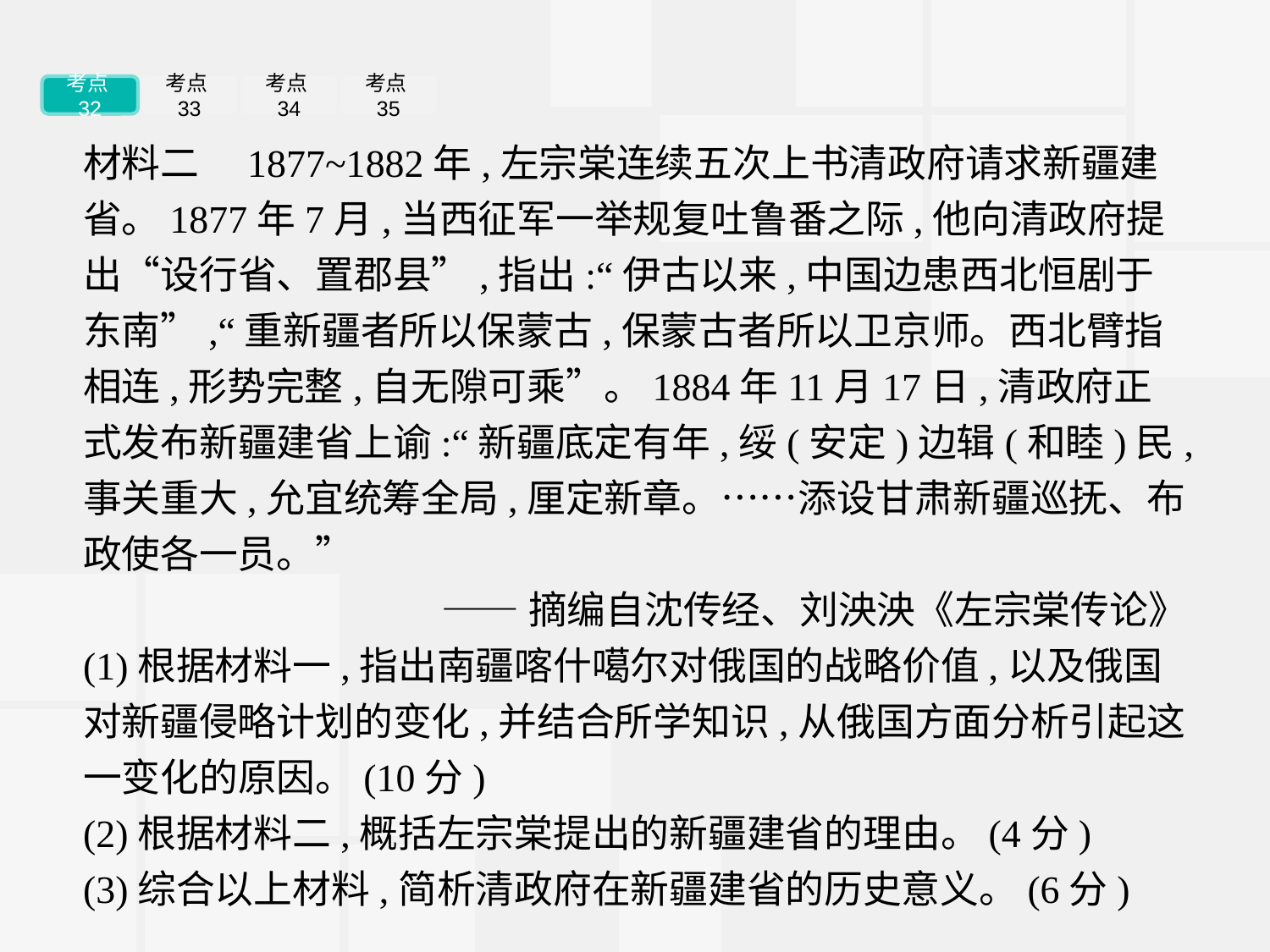

考点32
考点33
考点34
考点35
材料二　1877~1882年,左宗棠连续五次上书清政府请求新疆建省。1877年7月,当西征军一举规复吐鲁番之际,他向清政府提出“设行省、置郡县”,指出:“伊古以来,中国边患西北恒剧于东南”,“重新疆者所以保蒙古,保蒙古者所以卫京师。西北臂指相连,形势完整,自无隙可乘”。1884年11月17日,清政府正式发布新疆建省上谕:“新疆底定有年,绥(安定)边辑(和睦)民,事关重大,允宜统筹全局,厘定新章。……添设甘肃新疆巡抚、布政使各一员。”
——摘编自沈传经、刘泱泱《左宗棠传论》
(1)根据材料一,指出南疆喀什噶尔对俄国的战略价值,以及俄国对新疆侵略计划的变化,并结合所学知识,从俄国方面分析引起这一变化的原因。(10分)
(2)根据材料二,概括左宗棠提出的新疆建省的理由。(4分)
(3)综合以上材料,简析清政府在新疆建省的历史意义。(6分)